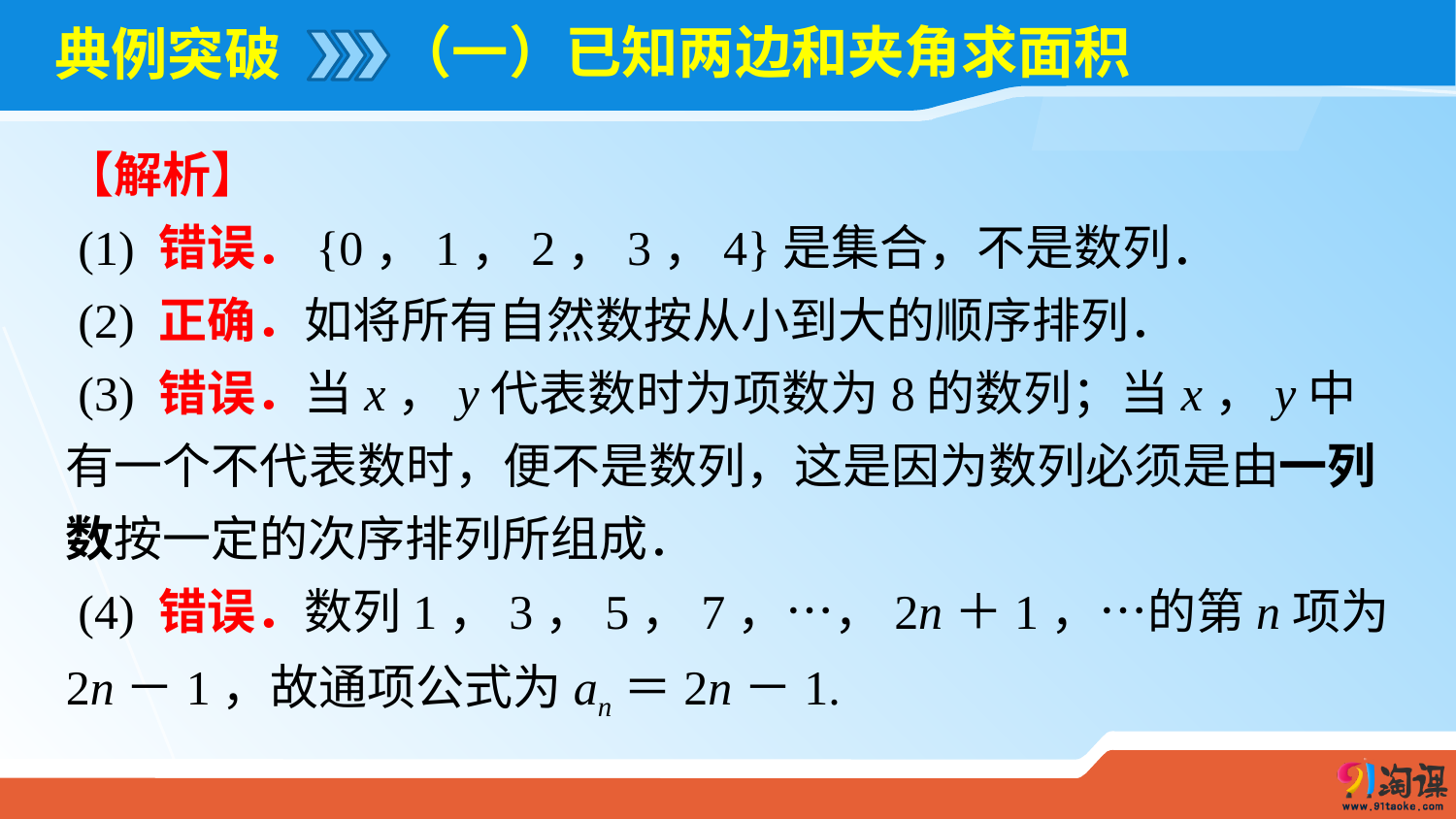

（一）已知两边和夹角求面积
# 典例突破
【解析】
 (1) 错误．{0，1，2，3，4}是集合，不是数列．
 (2) 正确．如将所有自然数按从小到大的顺序排列．
 (3) 错误．当x，y代表数时为项数为8的数列；当x，y中有一个不代表数时，便不是数列，这是因为数列必须是由一列数按一定的次序排列所组成．
 (4) 错误．数列1，3，5，7，…，2n＋1，…的第n项为2n－1，故通项公式为an＝2n－1.